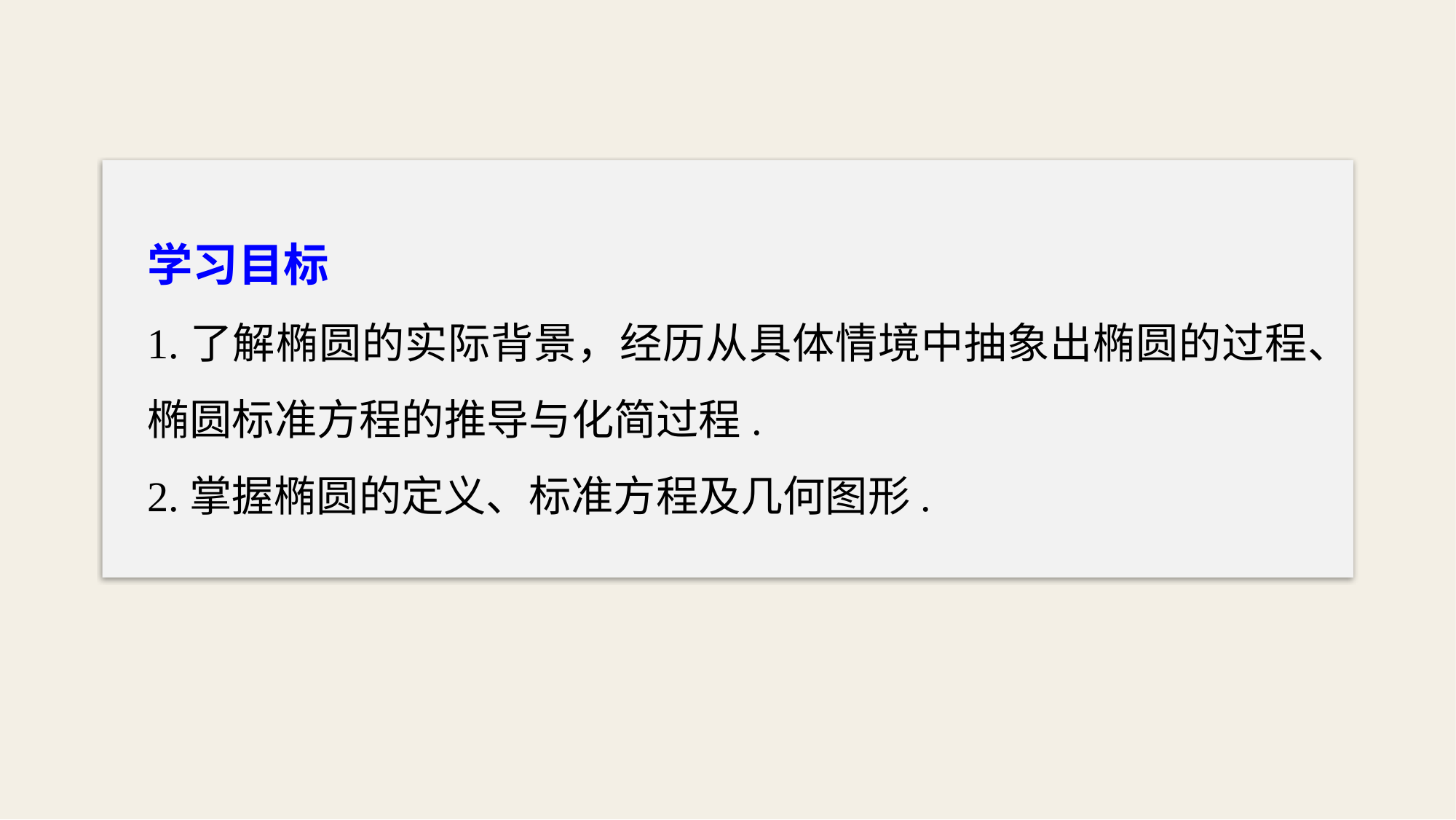

学习目标
1.了解椭圆的实际背景，经历从具体情境中抽象出椭圆的过程、椭圆标准方程的推导与化简过程.
2.掌握椭圆的定义、标准方程及几何图形.